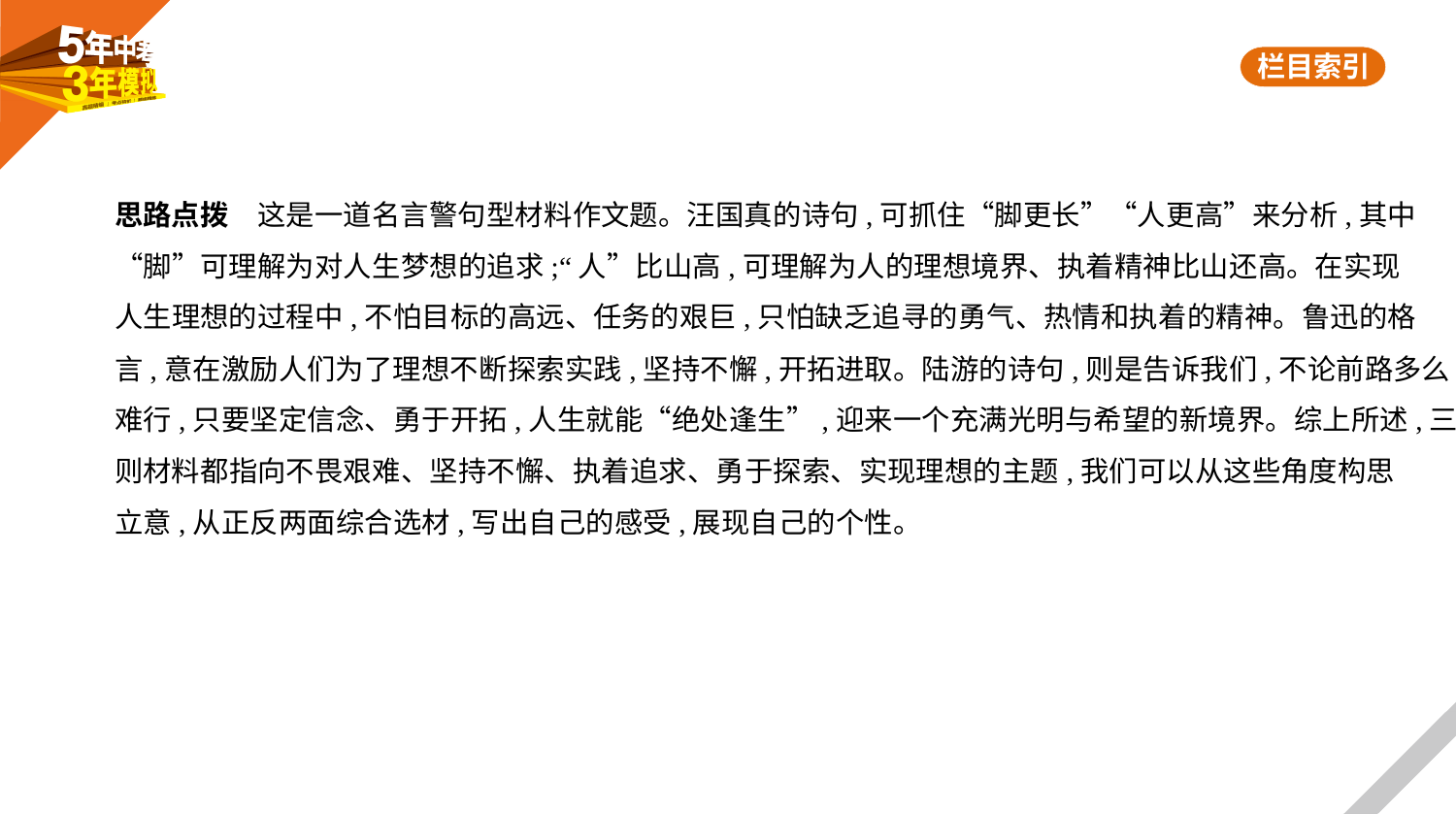

思路点拨　这是一道名言警句型材料作文题。汪国真的诗句,可抓住“脚更长”“人更高”来分析,其中
“脚”可理解为对人生梦想的追求;“人”比山高,可理解为人的理想境界、执着精神比山还高。在实现
人生理想的过程中,不怕目标的高远、任务的艰巨,只怕缺乏追寻的勇气、热情和执着的精神。鲁迅的格
言,意在激励人们为了理想不断探索实践,坚持不懈,开拓进取。陆游的诗句,则是告诉我们,不论前路多么
难行,只要坚定信念、勇于开拓,人生就能“绝处逢生”,迎来一个充满光明与希望的新境界。综上所述,三
则材料都指向不畏艰难、坚持不懈、执着追求、勇于探索、实现理想的主题,我们可以从这些角度构思
立意,从正反两面综合选材,写出自己的感受,展现自己的个性。